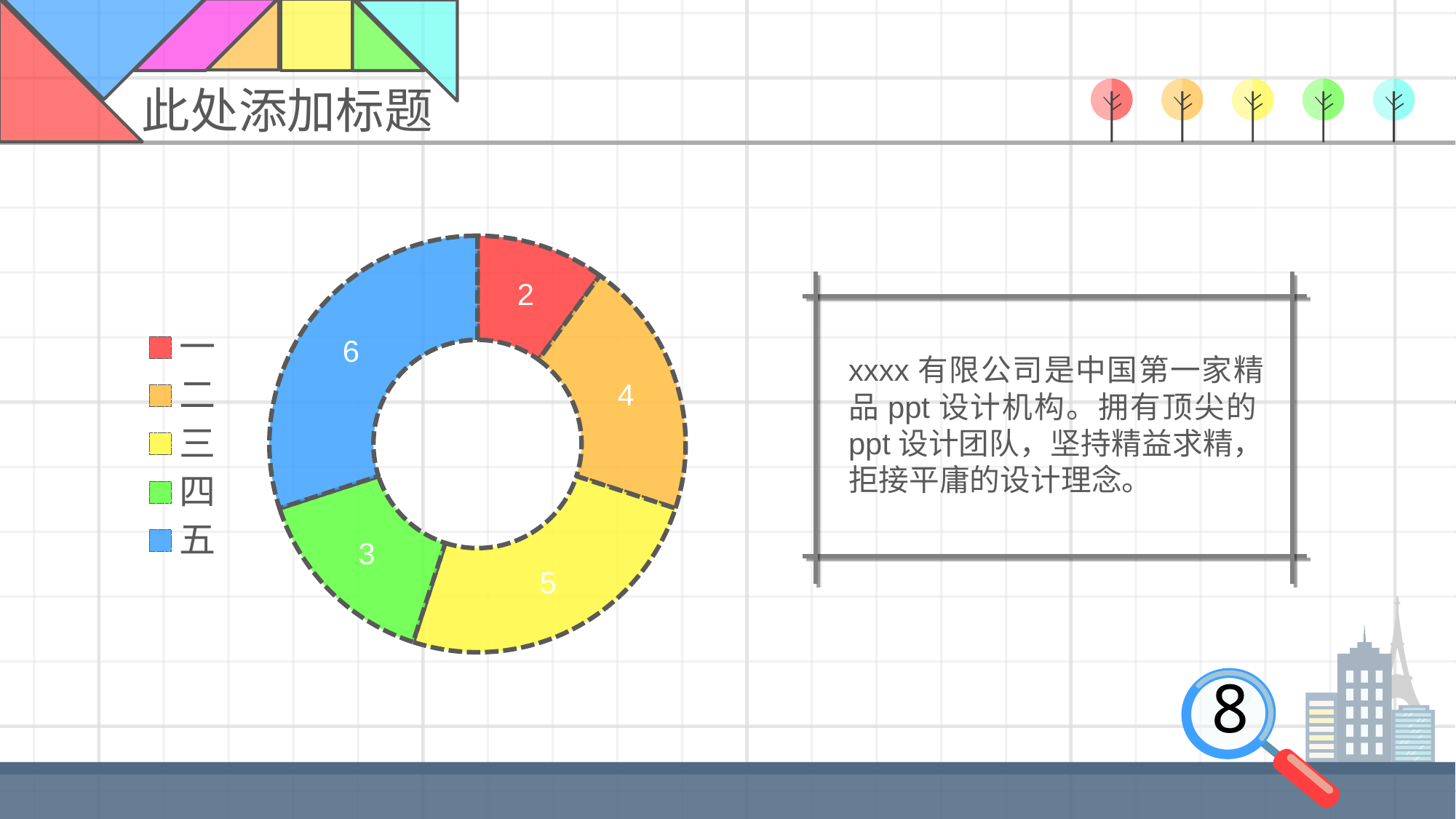

此处添加标题

### Chart

| Category | 销售额 |
|---|---|
| 一 | 2.0 |
| 二 | 4.0 |
| 三 | 5.0 |
| 四 | 3.0 |
| 五 | 6.0 |
xxxx有限公司是中国第一家精品ppt设计机构。拥有顶尖的ppt设计团队，坚持精益求精，拒接平庸的设计理念。
8